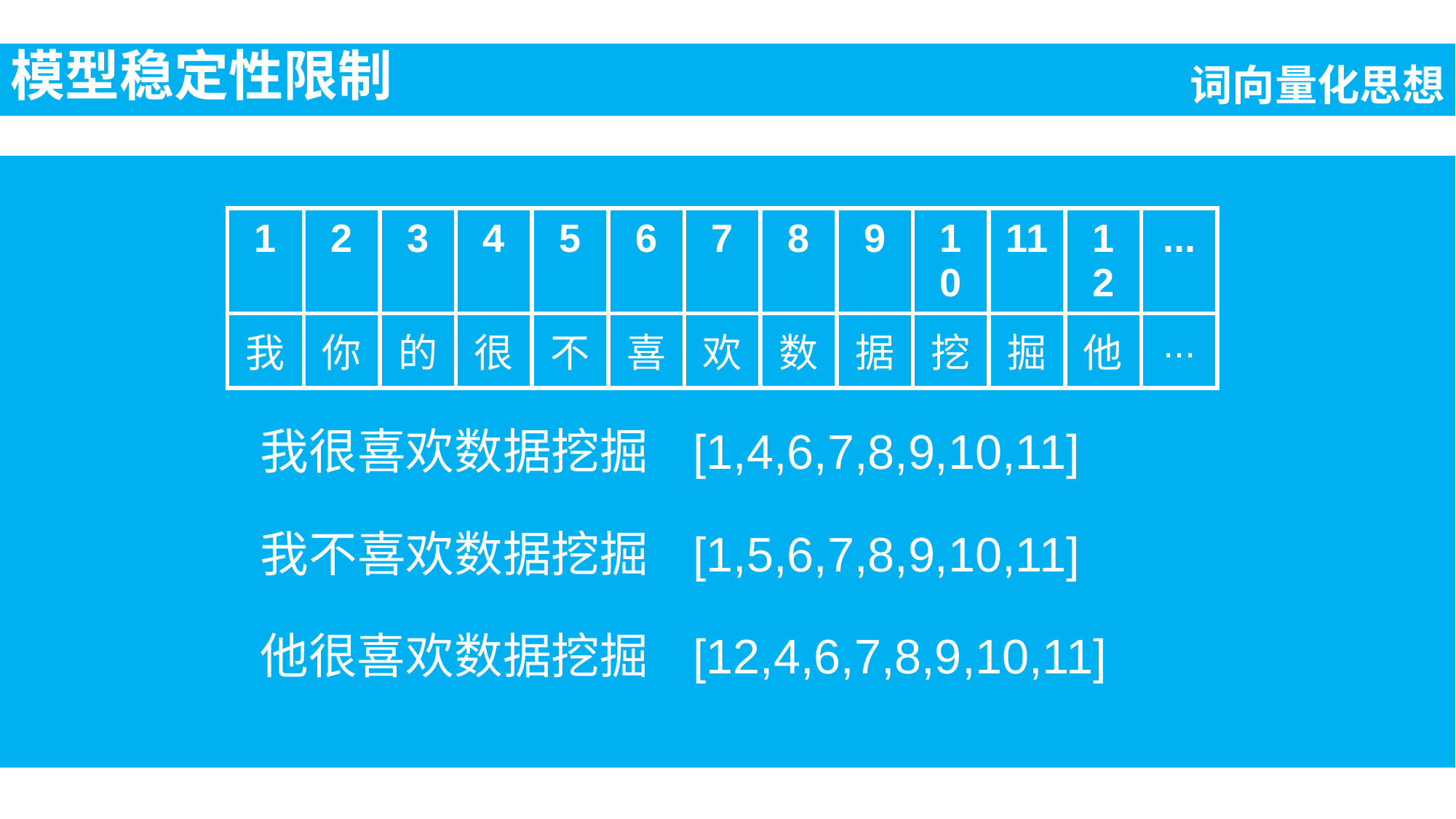

模型稳定性限制
词向量化思想
| 1 | 2 | 3 | 4 | 5 | 6 | 7 | 8 | 9 | 10 | 11 | 12 | ... |
| --- | --- | --- | --- | --- | --- | --- | --- | --- | --- | --- | --- | --- |
| 我 | 你 | 的 | 很 | 不 | 喜 | 欢 | 数 | 据 | 挖 | 掘 | 他 | ... |
我很喜欢数据挖掘   [1,4,6,7,8,9,10,11]
我不喜欢数据挖掘   [1,5,6,7,8,9,10,11]
他很喜欢数据挖掘   [12,4,6,7,8,9,10,11]